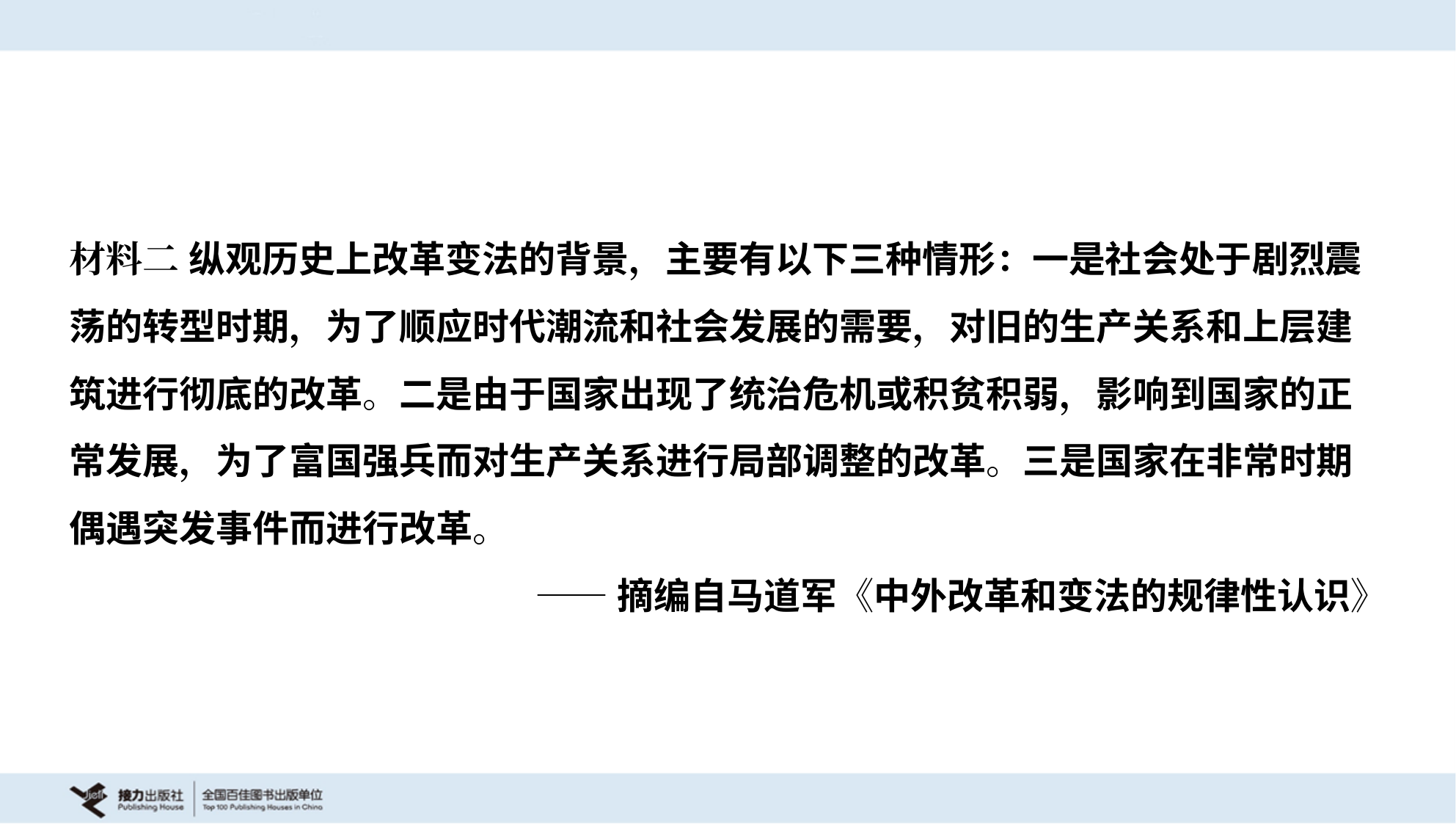

材料二 纵观历史上改革变法的背景，主要有以下三种情形：一是社会处于剧烈震
荡的转型时期，为了顺应时代潮流和社会发展的需要，对旧的生产关系和上层建
筑进行彻底的改革。二是由于国家出现了统治危机或积贫积弱，影响到国家的正
常发展，为了富国强兵而对生产关系进行局部调整的改革。三是国家在非常时期
偶遇突发事件而进行改革。
——摘编自马道军《中外改革和变法的规律性认识》